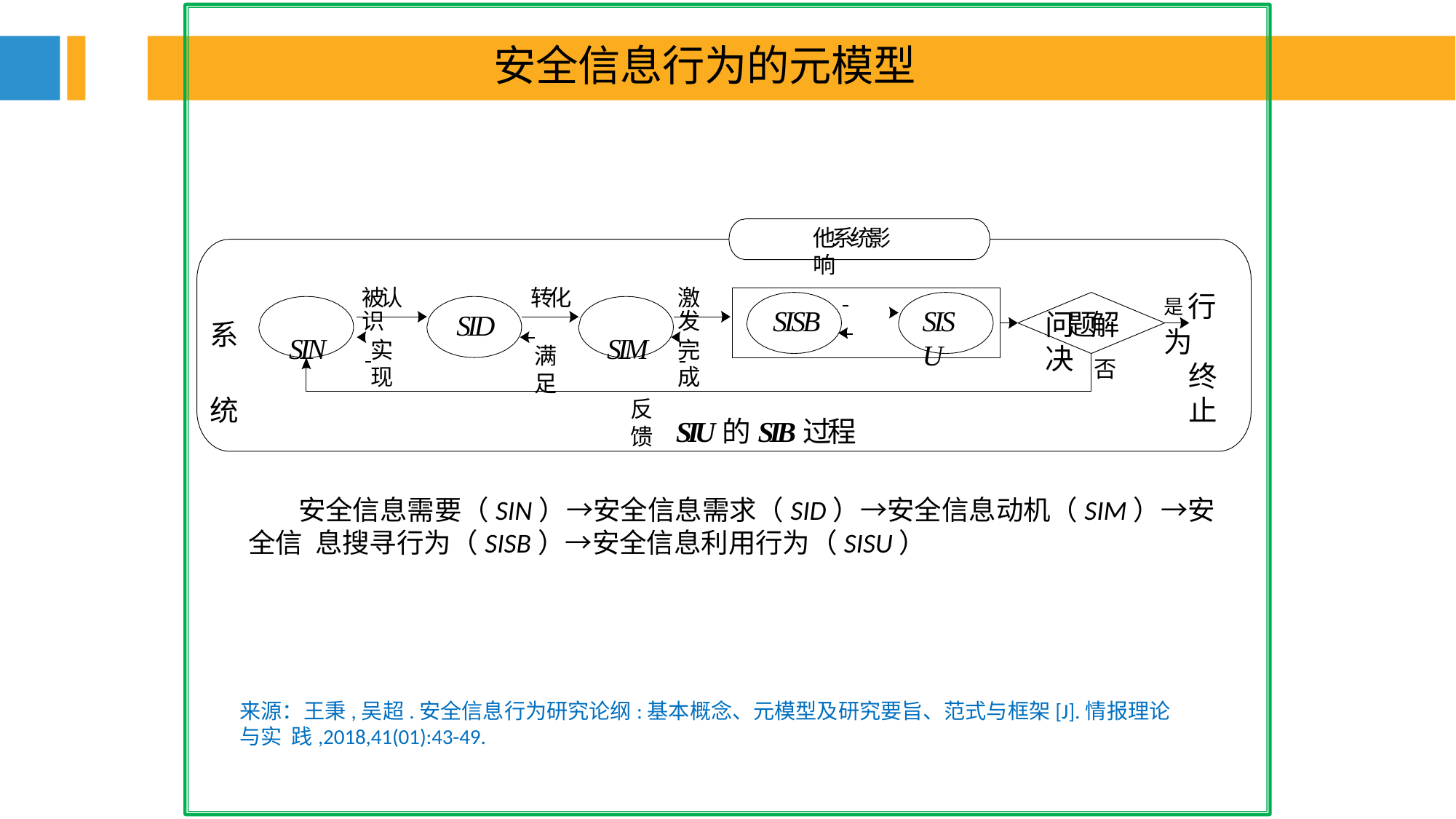

安全信息行为的元模型

他系统影响

被认识
SIN
转化
SID
激发
SIM

SISB

是 行为
终止

SISU
问题解决

系  统

实现
完成
满足

否

反馈
SIU的SIB过程

安全信息需要（SIN）→安全信息需求（SID）→安全信息动机（SIM）→安全信  息搜寻行为（SISB）→安全信息利用行为（SISU）
来源：王秉,吴超.安全信息行为研究论纲:基本概念、元模型及研究要旨、范式与框架[J].情报理论与实  践,2018,41(01):43-49.